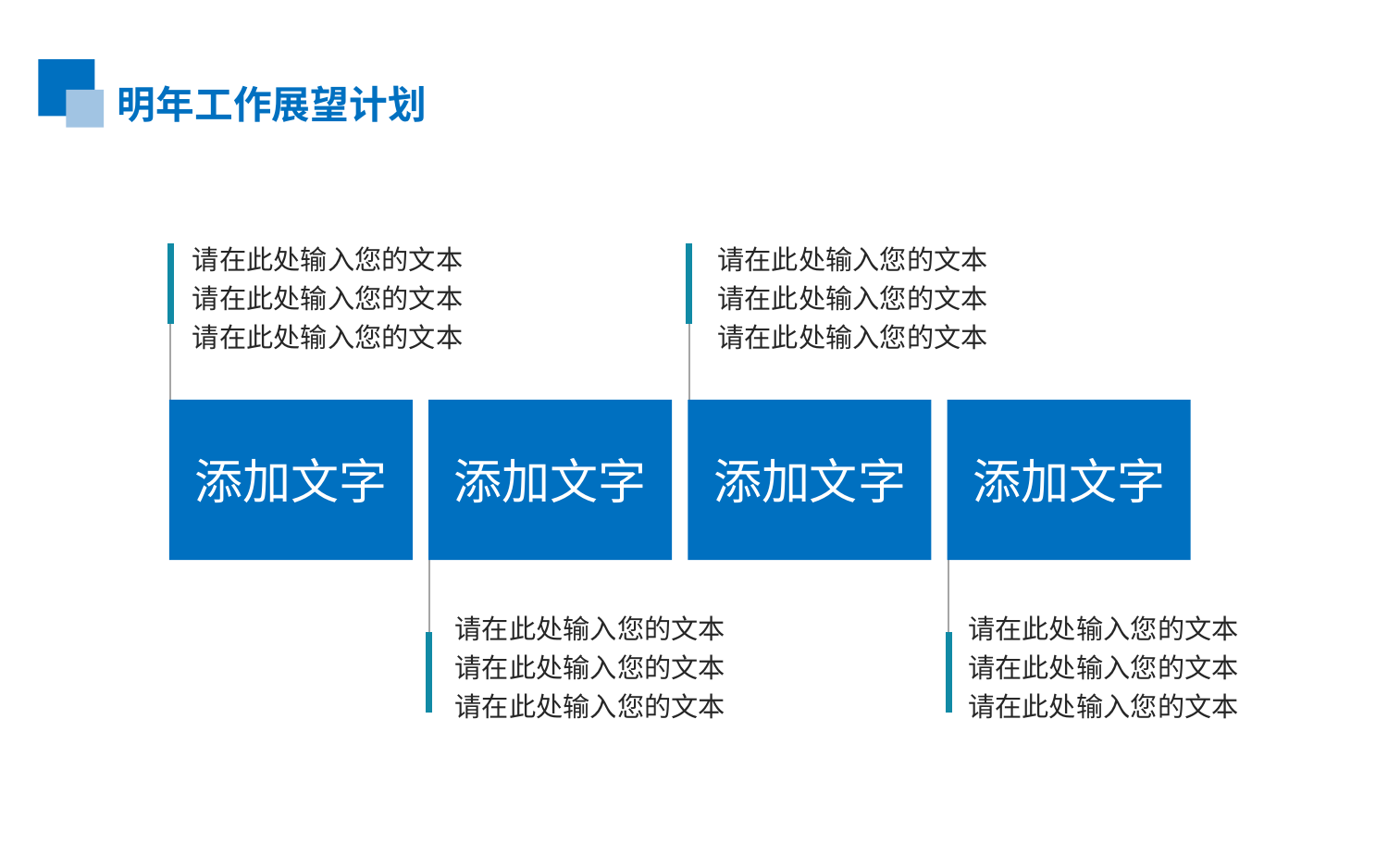

明年工作展望计划

请在此处输入您的文本
请在此处输入您的文本
请在此处输入您的文本
请在此处输入您的文本
请在此处输入您的文本
请在此处输入您的文本
添加文字
添加文字
添加文字
添加文字
请在此处输入您的文本
请在此处输入您的文本
请在此处输入您的文本
请在此处输入您的文本
请在此处输入您的文本
请在此处输入您的文本